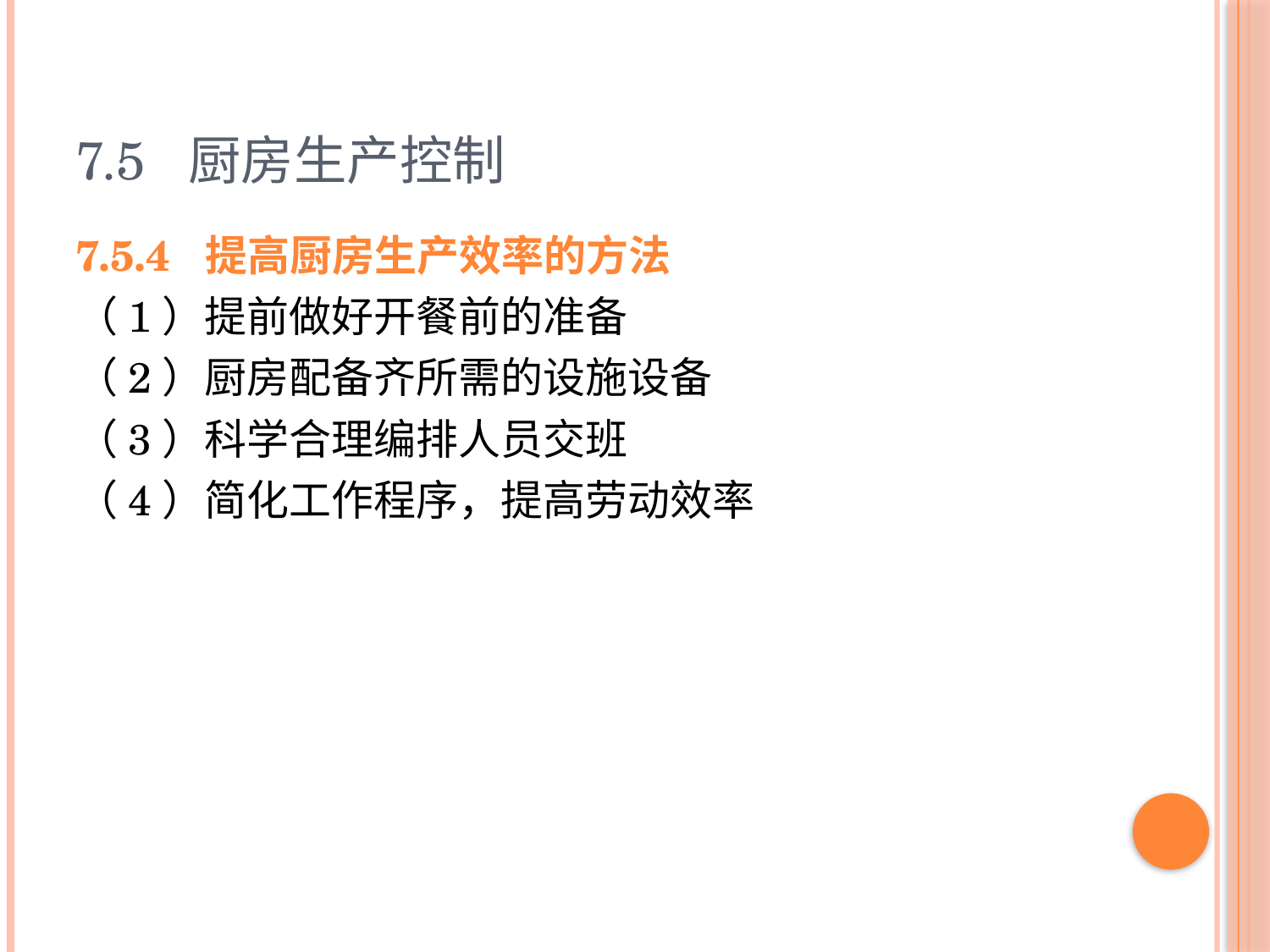

# 7.5  厨房生产控制
7.5.4  提高厨房生产效率的方法
（1）提前做好开餐前的准备
（2）厨房配备齐所需的设施设备
（3）科学合理编排人员交班
（4）简化工作程序，提高劳动效率